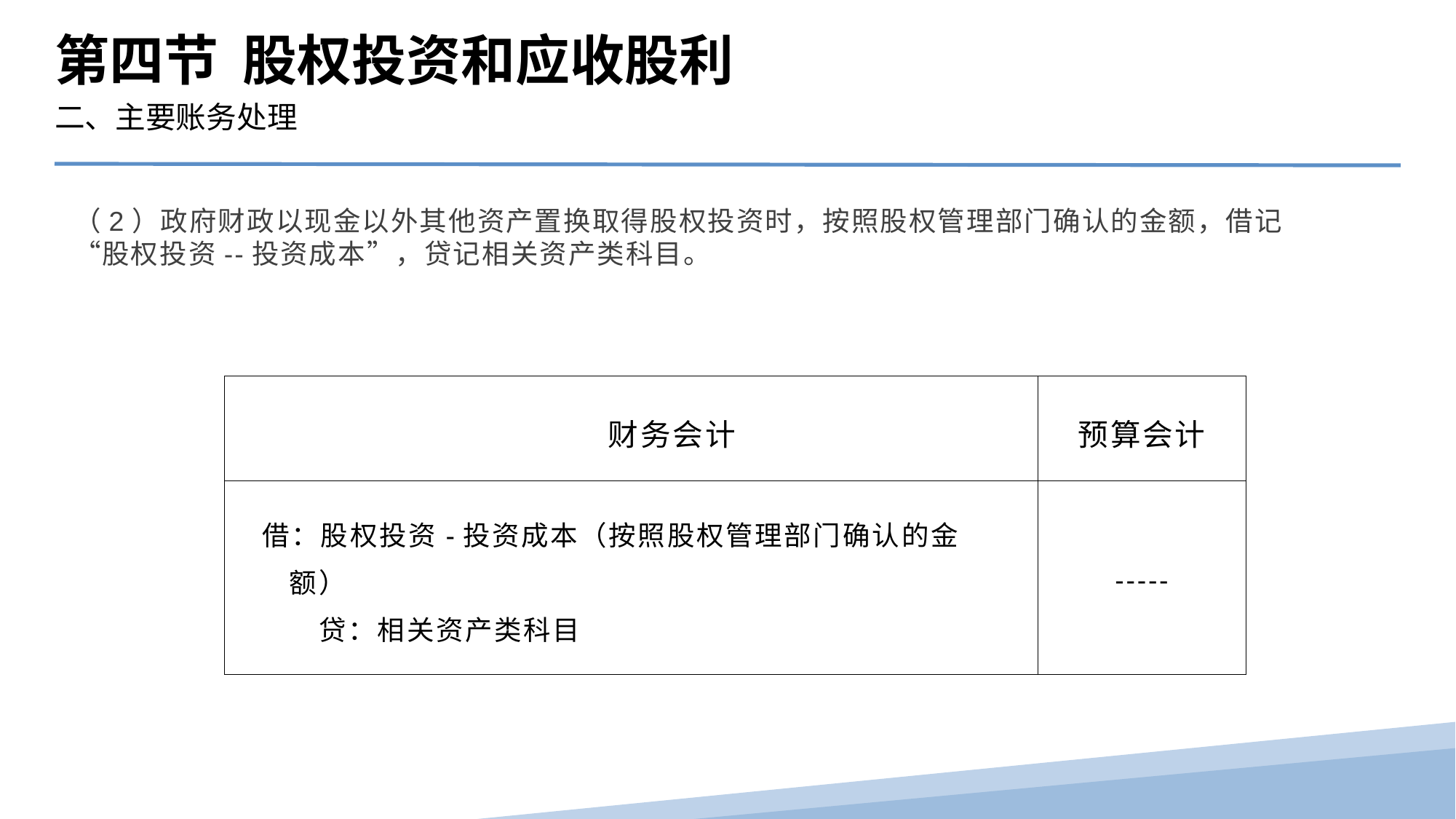

第四节  股权投资和应收股利
二、主要账务处理
（2）政府财政以现金以外其他资产置换取得股权投资时，按照股权管理部门确认的金额，借记“股权投资--投资成本”，贷记相关资产类科目。

| 财务会计 | 预算会计 |
| --- | --- |
| 借：股权投资-投资成本（按照股权管理部门确认的金额） 贷：相关资产类科目 | ----- |